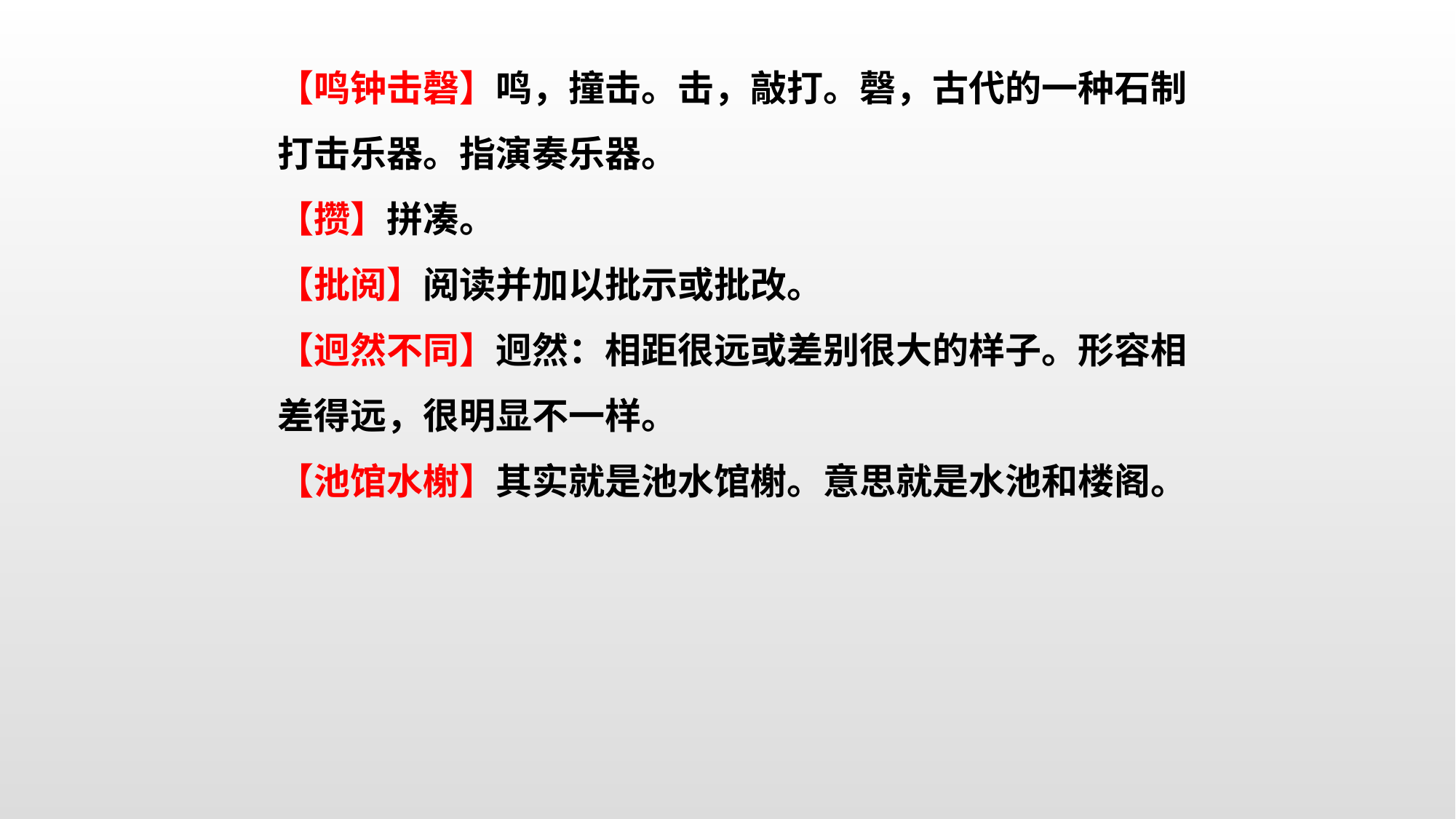

【鸣钟击磬】鸣，撞击。击，敲打。磬，古代的一种石制打击乐器。指演奏乐器。
【攒】拼凑。
【批阅】阅读并加以批示或批改。
【迥然不同】迥然：相距很远或差别很大的样子。形容相差得远，很明显不一样。
【池馆水榭】其实就是池水馆榭。意思就是水池和楼阁。